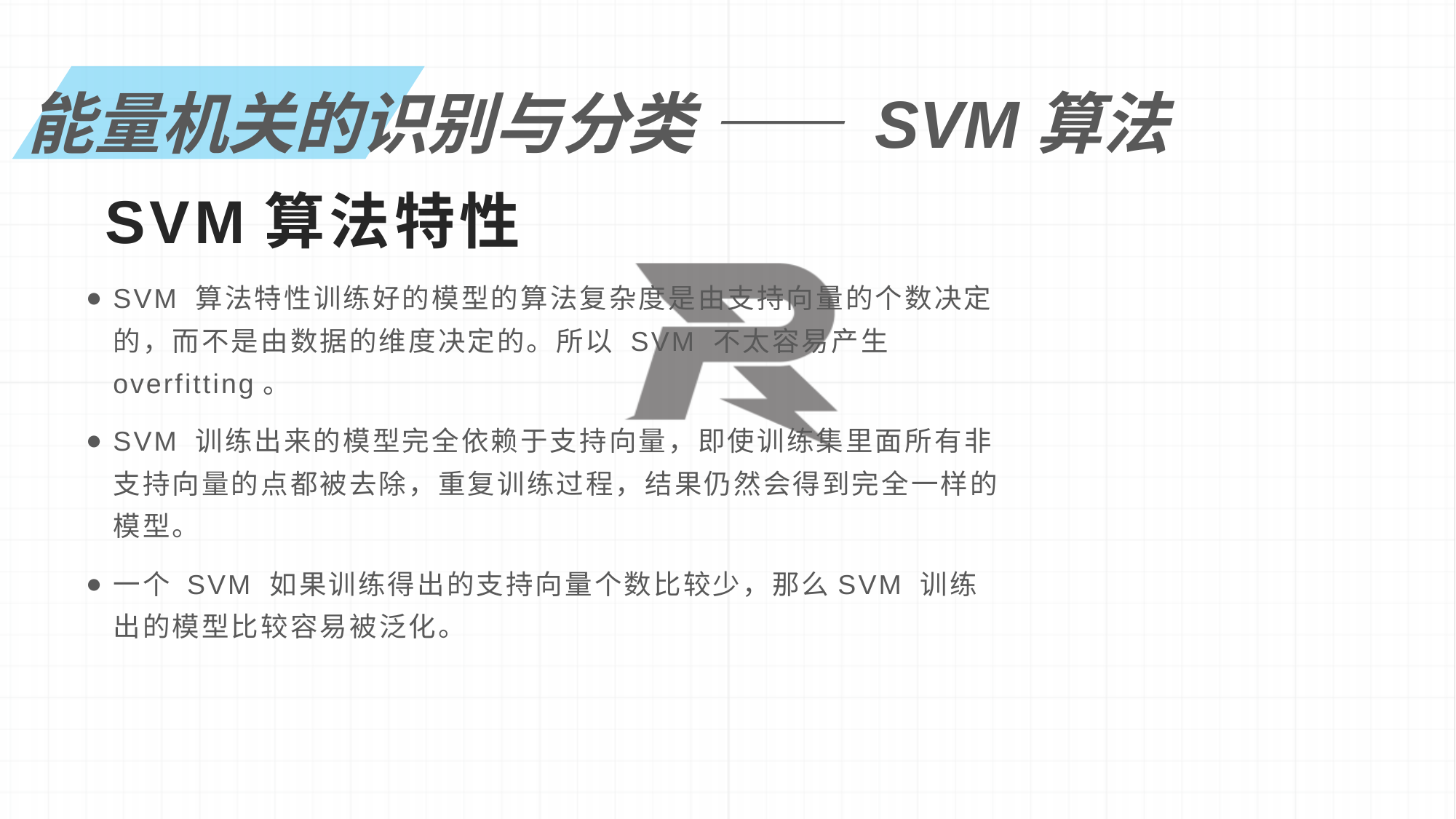

能量机关的识别与分类 —— SVM算法
SVM算法特性
SVM 算法特性训练好的模型的算法复杂度是由支持向量的个数决定的，而不是由数据的维度决定的。所以 SVM 不太容易产生 overfitting。
SVM 训练出来的模型完全依赖于支持向量，即使训练集里面所有非支持向量的点都被去除，重复训练过程，结果仍然会得到完全一样的模型。
一个 SVM 如果训练得出的支持向量个数比较少，那么SVM 训练出的模型比较容易被泛化。